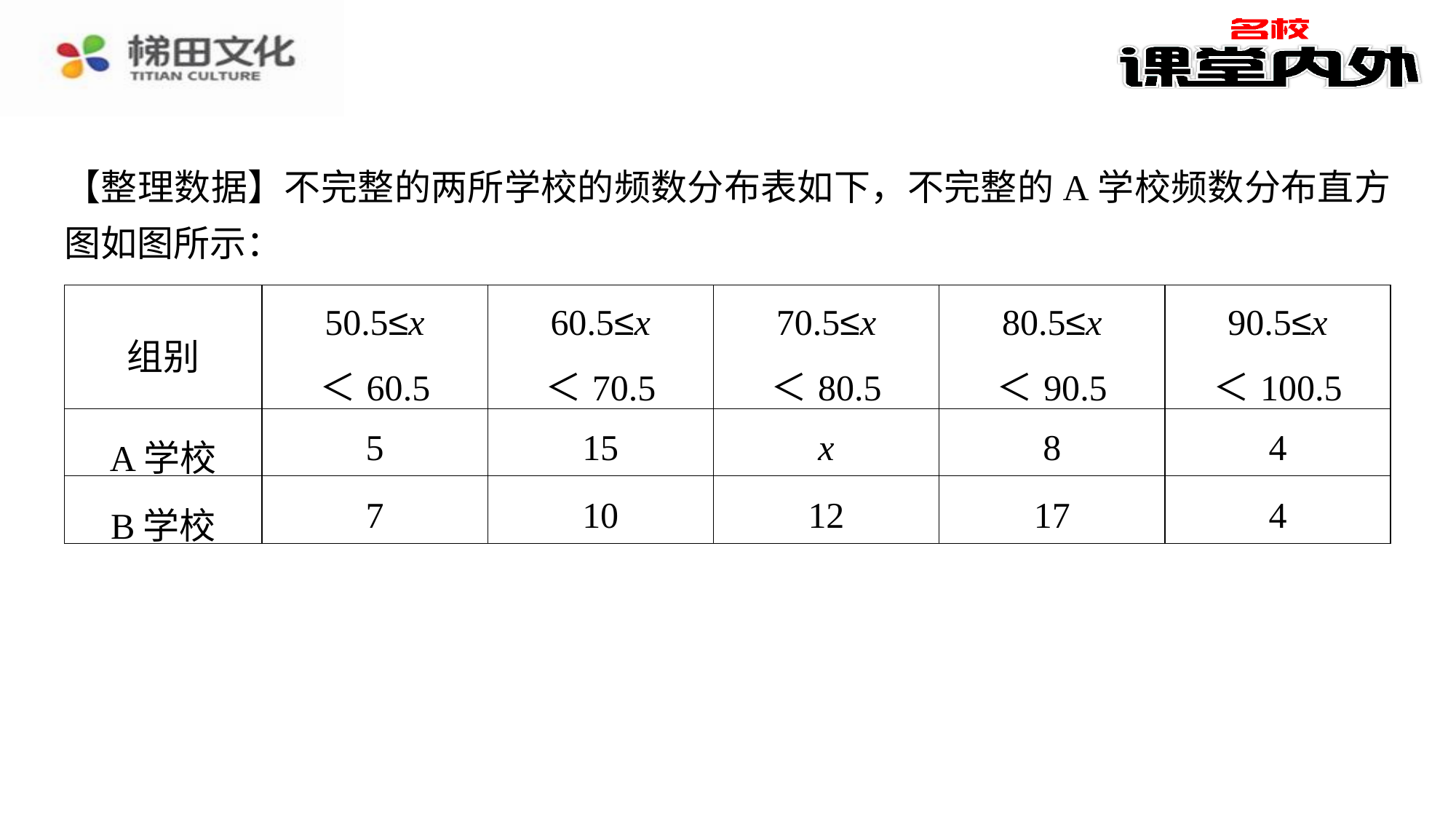

【整理数据】不完整的两所学校的频数分布表如下，不完整的A学校频数分布直方图如图所示：
| 组别 | 50.5≤x ＜60.5 | 60.5≤x ＜70.5 | 70.5≤x ＜80.5 | 80.5≤x ＜90.5 | 90.5≤x ＜100.5 |
| --- | --- | --- | --- | --- | --- |
| A学校 | 5 | 15 | x | 8 | 4 |
| B学校 | 7 | 10 | 12 | 17 | 4 |